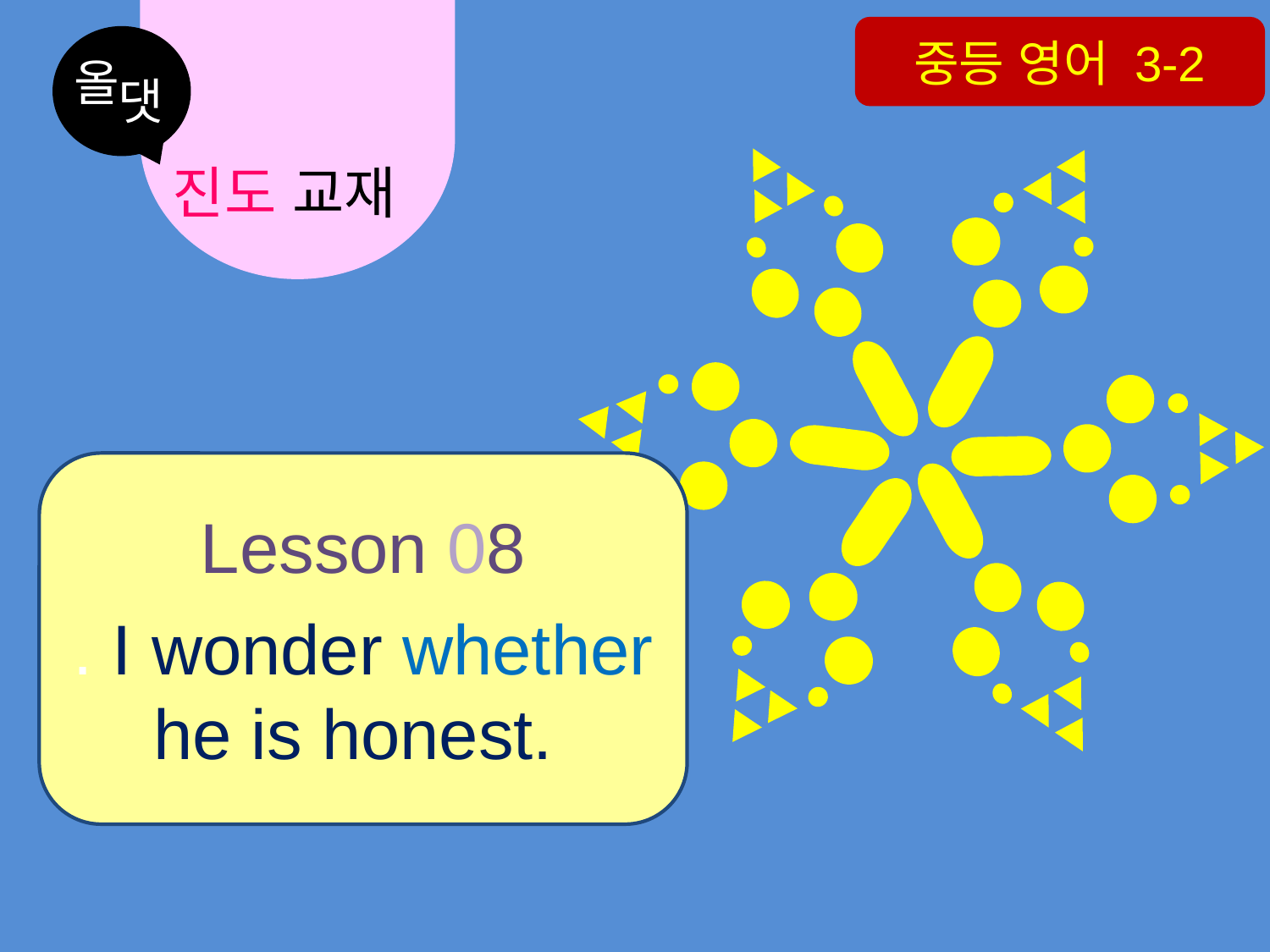

올
댓
진도 교재

중등 영어 3-2

Lesson 08

. I wonder whether he is honest.